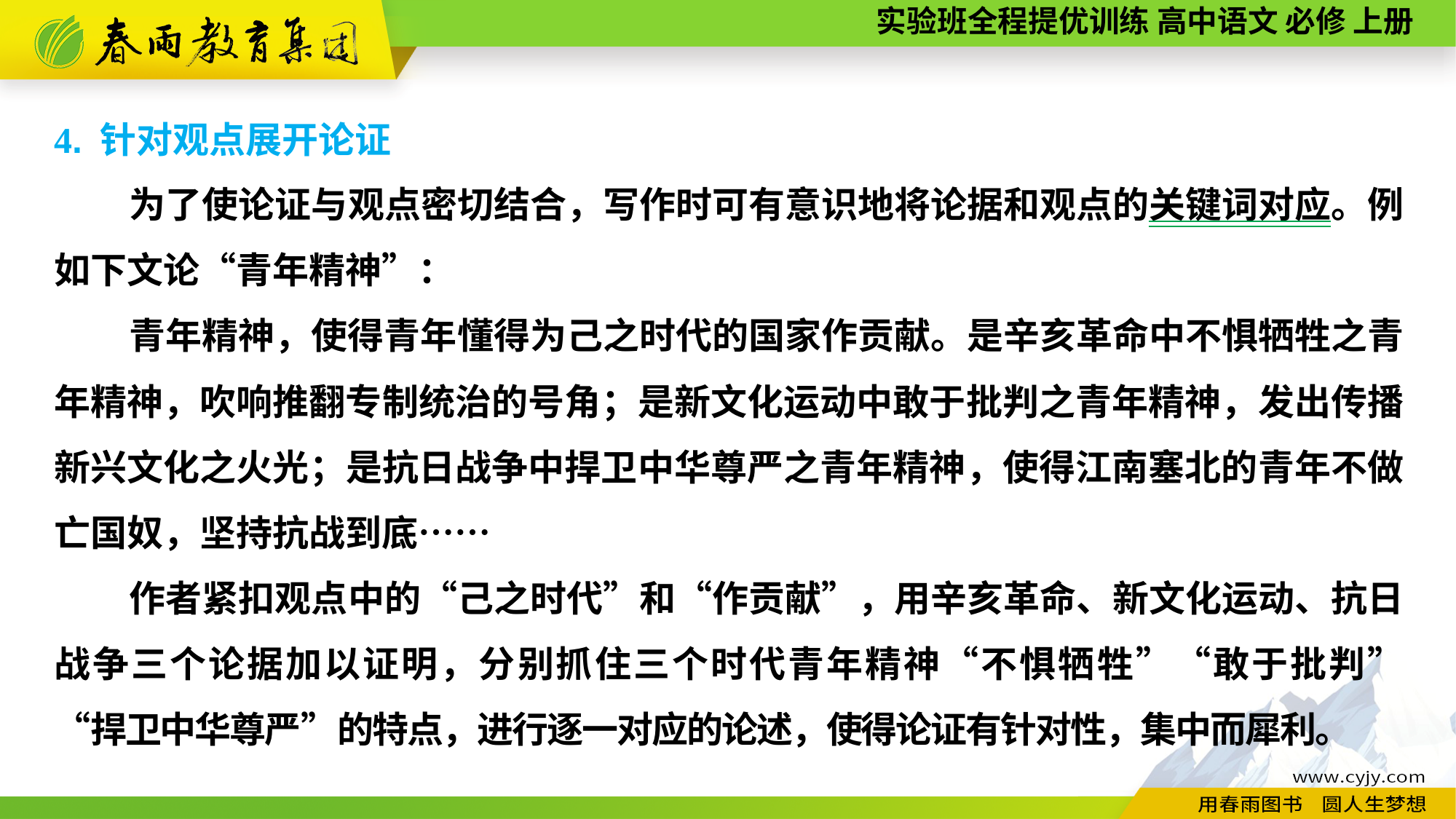

4. 针对观点展开论证
为了使论证与观点密切结合，写作时可有意识地将论据和观点的关键词对应。例如下文论“青年精神”：
青年精神，使得青年懂得为己之时代的国家作贡献。是辛亥革命中不惧牺牲之青年精神，吹响推翻专制统治的号角；是新文化运动中敢于批判之青年精神，发出传播新兴文化之火光；是抗日战争中捍卫中华尊严之青年精神，使得江南塞北的青年不做亡国奴，坚持抗战到底……
作者紧扣观点中的“己之时代”和“作贡献”，用辛亥革命、新文化运动、抗日战争三个论据加以证明，分别抓住三个时代青年精神“不惧牺牲”“敢于批判” “捍卫中华尊严”的特点，进行逐一对应的论述，使得论证有针对性，集中而犀利。